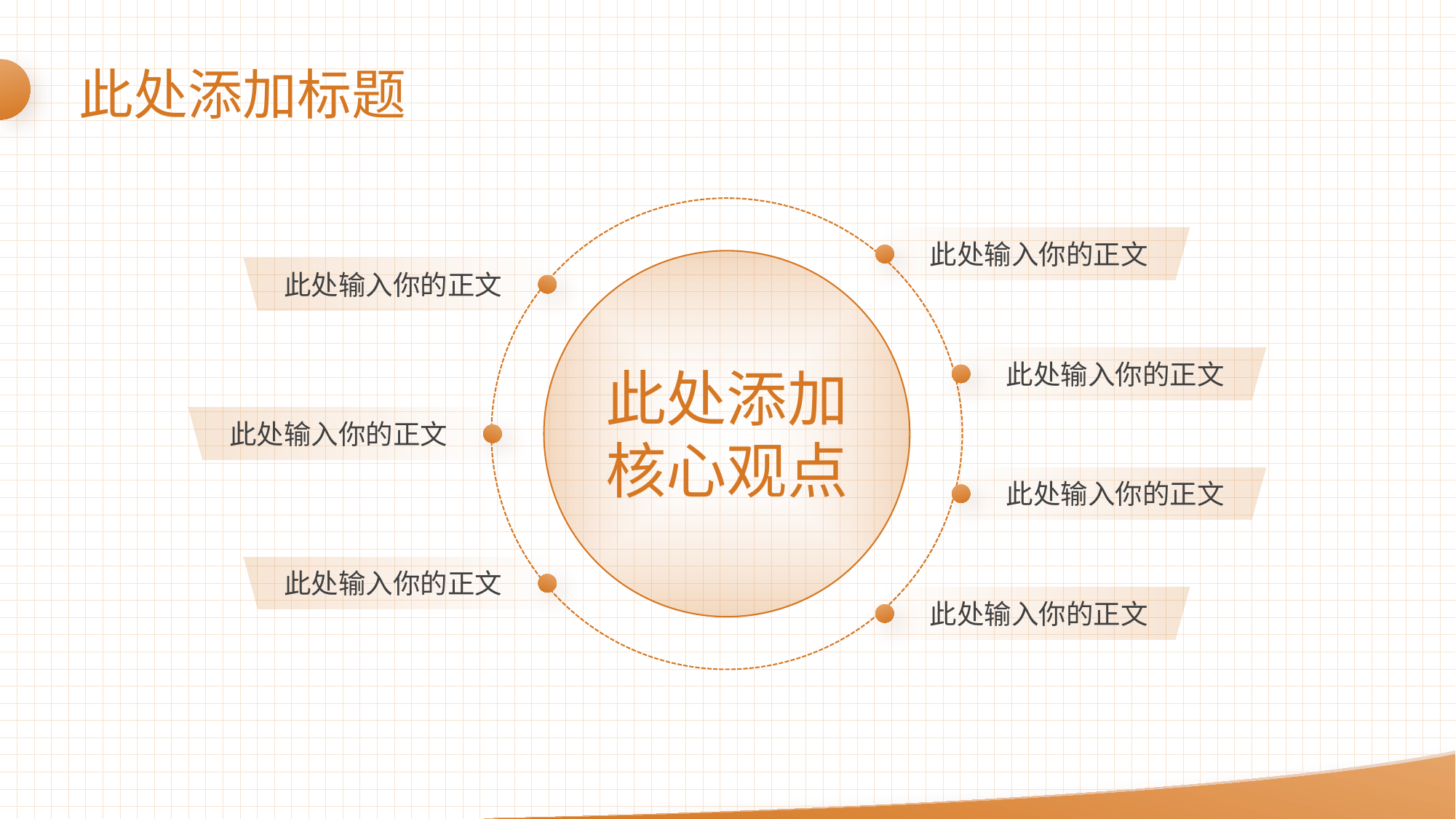

此处添加标题

此处添加
核心观点

此处输入你的正文

此处输入你的正文

此处输入你的正文

此处输入你的正文

此处输入你的正文

此处输入你的正文

此处输入你的正文